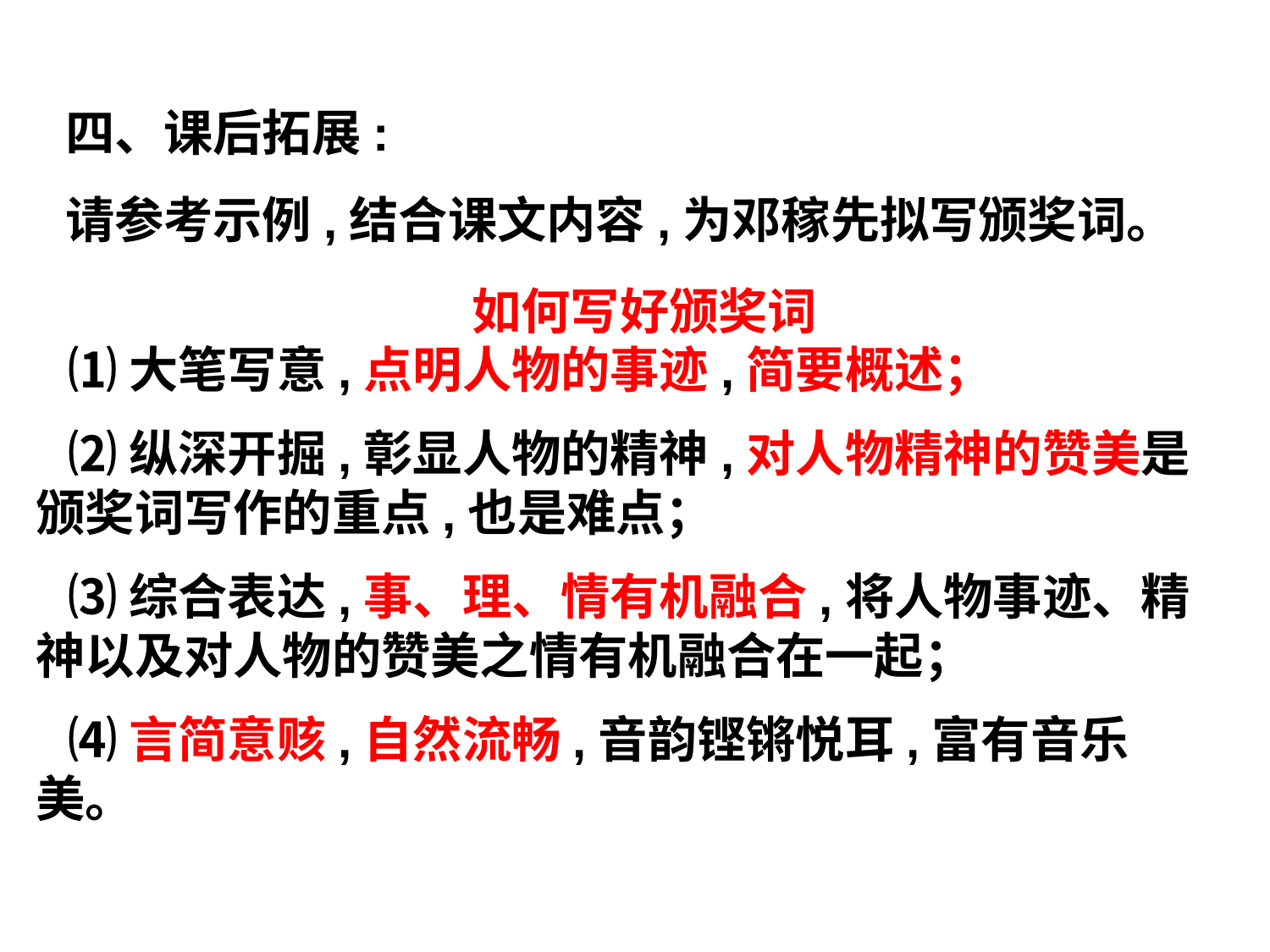

四、课后拓展:
请参考示例,结合课文内容,为邓稼先拟写颁奖词。
如何写好颁奖词
⑴大笔写意,点明人物的事迹,简要概述；
⑵纵深开掘,彰显人物的精神,对人物精神的赞美是颁奖词写作的重点,也是难点；
⑶综合表达,事、理、情有机融合,将人物事迹、精神以及对人物的赞美之情有机融合在一起；
⑷言简意赅,自然流畅,音韵铿锵悦耳,富有音乐美。